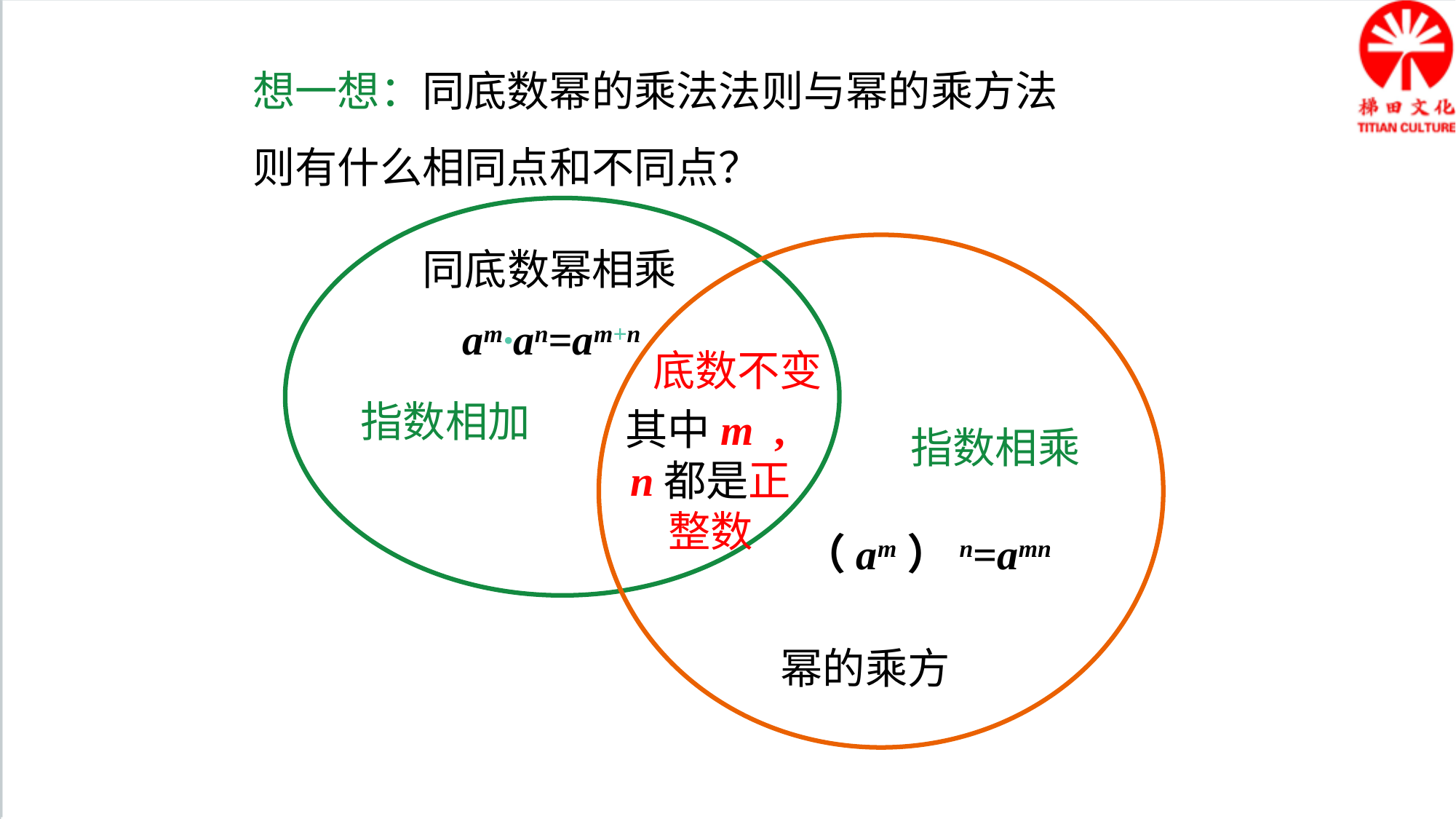

想一想：同底数幂的乘法法则与幂的乘方法则有什么相同点和不同点？

同底数幂相乘

幂的乘方
am·an=am+n
底数不变
指数相加
其中m  ,  n都是正整数
指数相乘
（am）n=amn